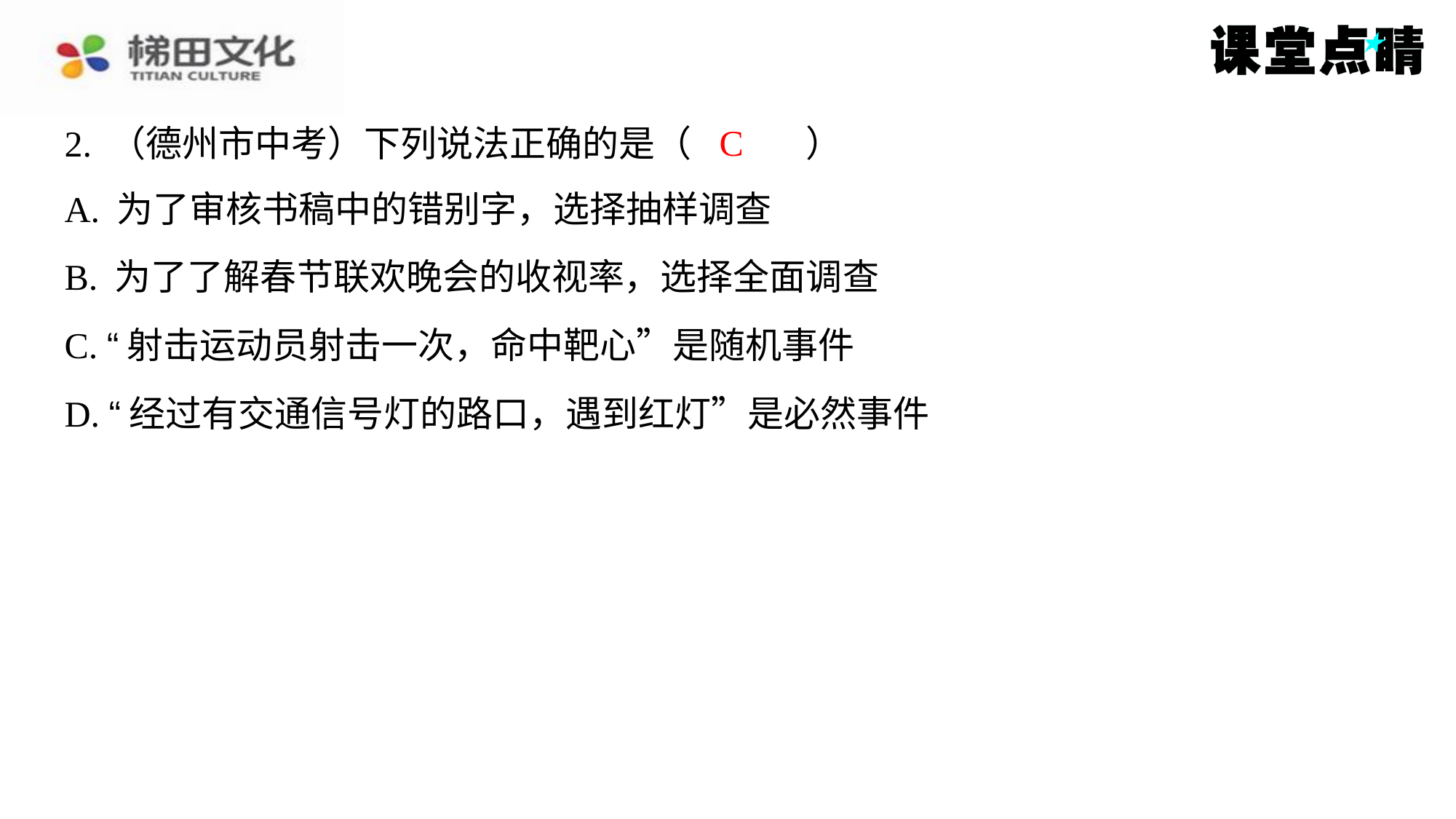

C
2. （德州市中考）下列说法正确的是（　C　）
| A. 为了审核书稿中的错别字，选择抽样调查 |
| --- |
| B. 为了了解春节联欢晚会的收视率，选择全面调查 |
| C. “射击运动员射击一次，命中靶心”是随机事件 |
| D. “经过有交通信号灯的路口，遇到红灯”是必然事件 |